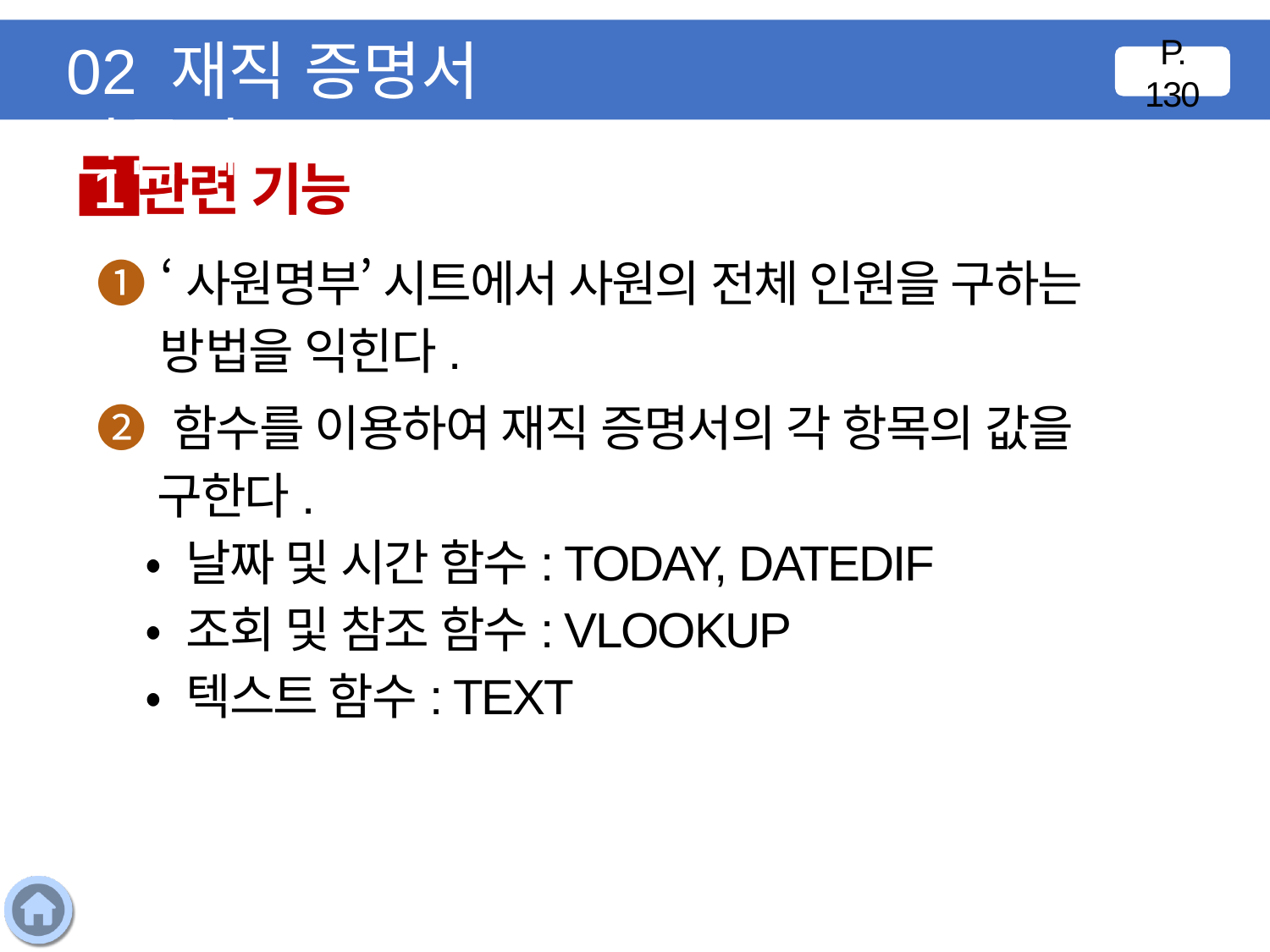

02 재직 증명서 만들기
P. 130
관련 기능
1
❶ ‘사원명부’ 시트에서 사원의 전체 인원을 구하는 방법을 익힌다.
❷ 함수를 이용하여 재직 증명서의 각 항목의 값을 구한다.
    • 날짜 및 시간 함수: TODAY, DATEDIF
    • 조회 및 참조 함수: VLOOKUP
    • 텍스트 함수: TEXT